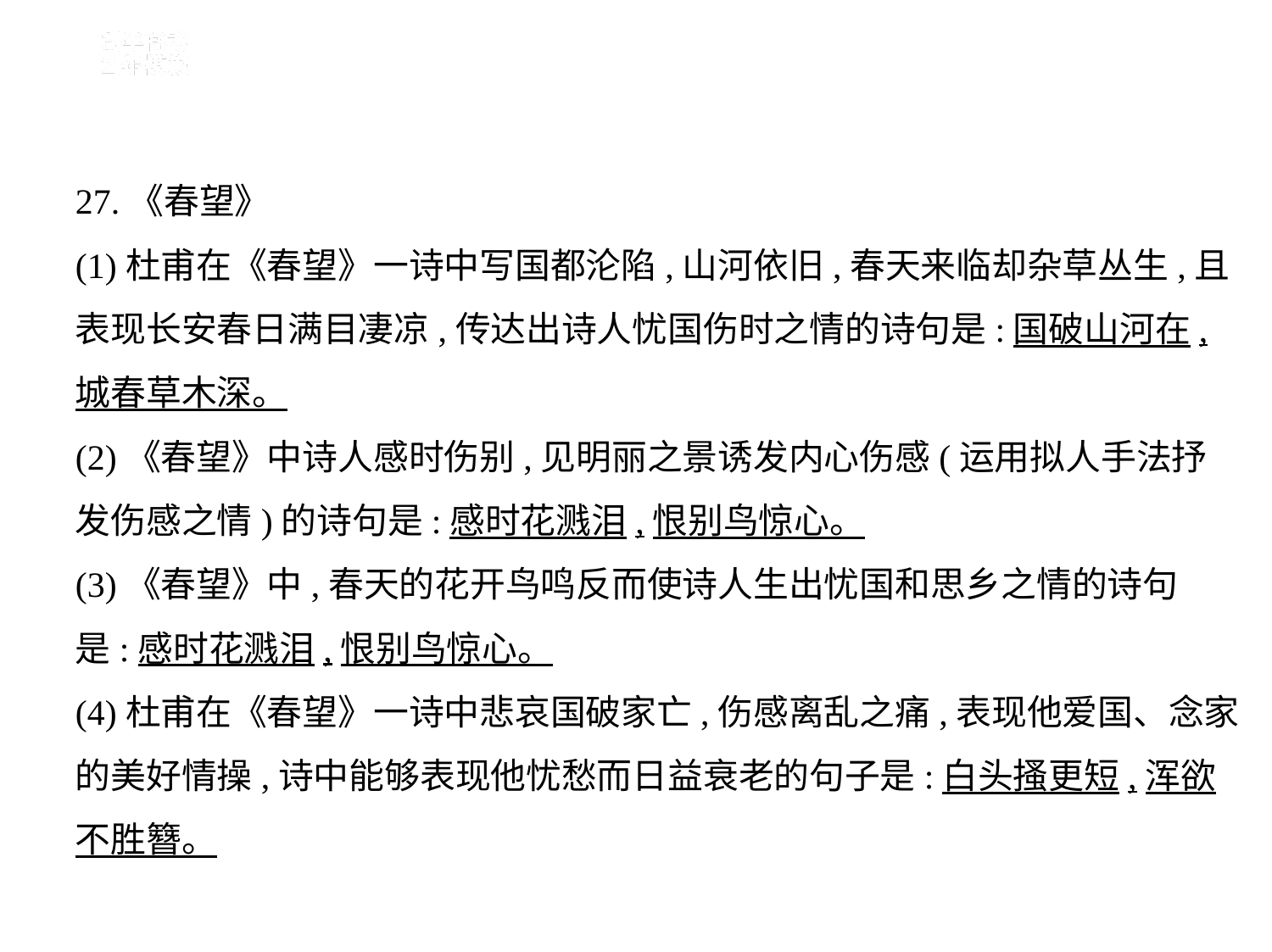

27.《春望》
(1)杜甫在《春望》一诗中写国都沦陷,山河依旧,春天来临却杂草丛生,且
表现长安春日满目凄凉,传达出诗人忧国伤时之情的诗句是:国破山河在,
城春草木深。
(2)《春望》中诗人感时伤别,见明丽之景诱发内心伤感(运用拟人手法抒
发伤感之情)的诗句是:感时花溅泪,恨别鸟惊心。
(3)《春望》中,春天的花开鸟鸣反而使诗人生出忧国和思乡之情的诗句
是:感时花溅泪,恨别鸟惊心。
(4)杜甫在《春望》一诗中悲哀国破家亡,伤感离乱之痛,表现他爱国、念家
的美好情操,诗中能够表现他忧愁而日益衰老的句子是:白头搔更短,浑欲
不胜簪。